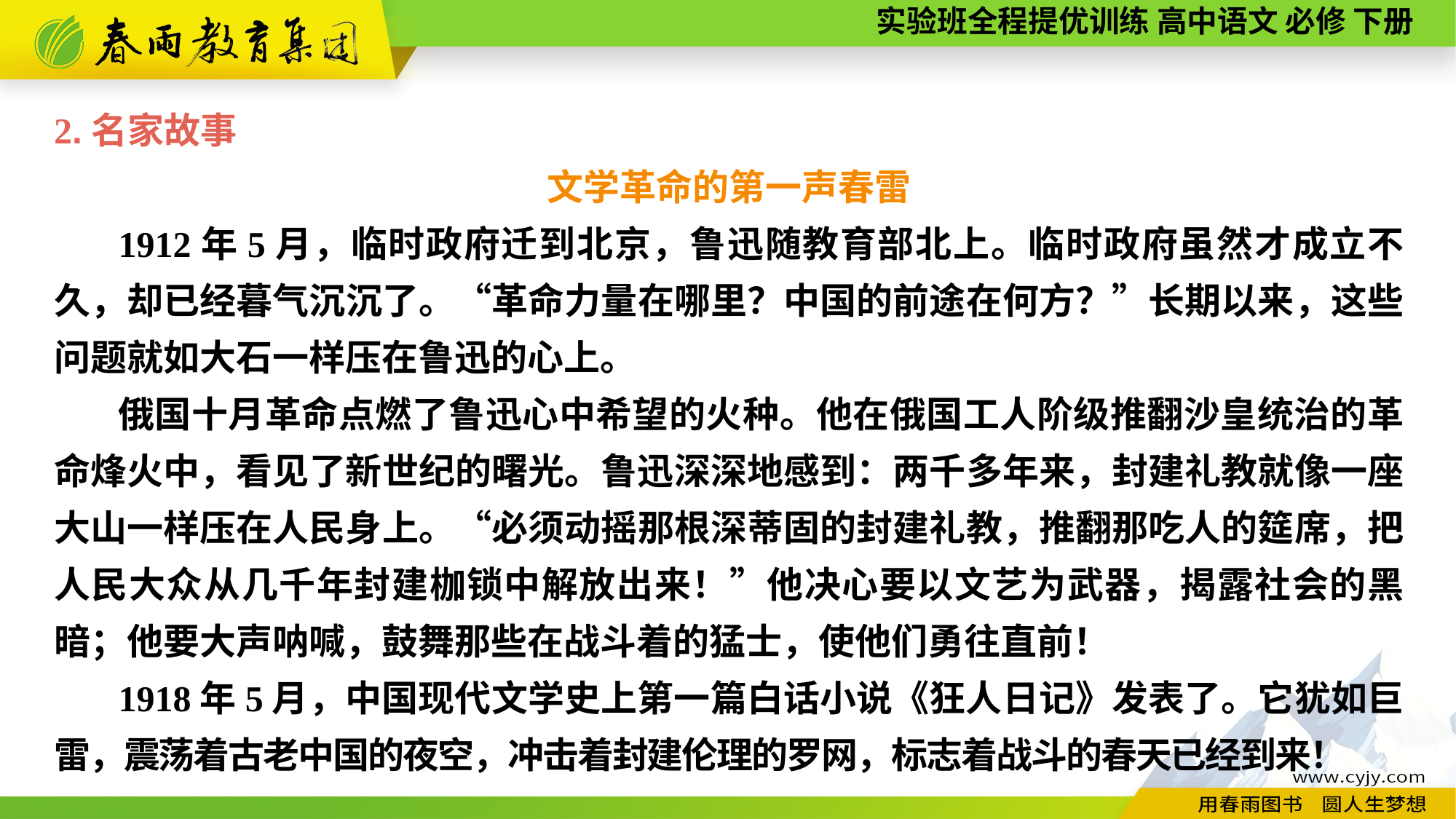

2.名家故事
文学革命的第一声春雷
1912年5月，临时政府迁到北京，鲁迅随教育部北上。临时政府虽然才成立不久，却已经暮气沉沉了。“革命力量在哪里？中国的前途在何方？”长期以来，这些问题就如大石一样压在鲁迅的心上。
俄国十月革命点燃了鲁迅心中希望的火种。他在俄国工人阶级推翻沙皇统治的革命烽火中，看见了新世纪的曙光。鲁迅深深地感到：两千多年来，封建礼教就像一座大山一样压在人民身上。“必须动摇那根深蒂固的封建礼教，推翻那吃人的筵席，把人民大众从几千年封建枷锁中解放出来！”他决心要以文艺为武器，揭露社会的黑暗；他要大声呐喊，鼓舞那些在战斗着的猛士，使他们勇往直前！
1918年5月，中国现代文学史上第一篇白话小说《狂人日记》发表了。它犹如巨雷，震荡着古老中国的夜空，冲击着封建伦理的罗网，标志着战斗的春天已经到来！